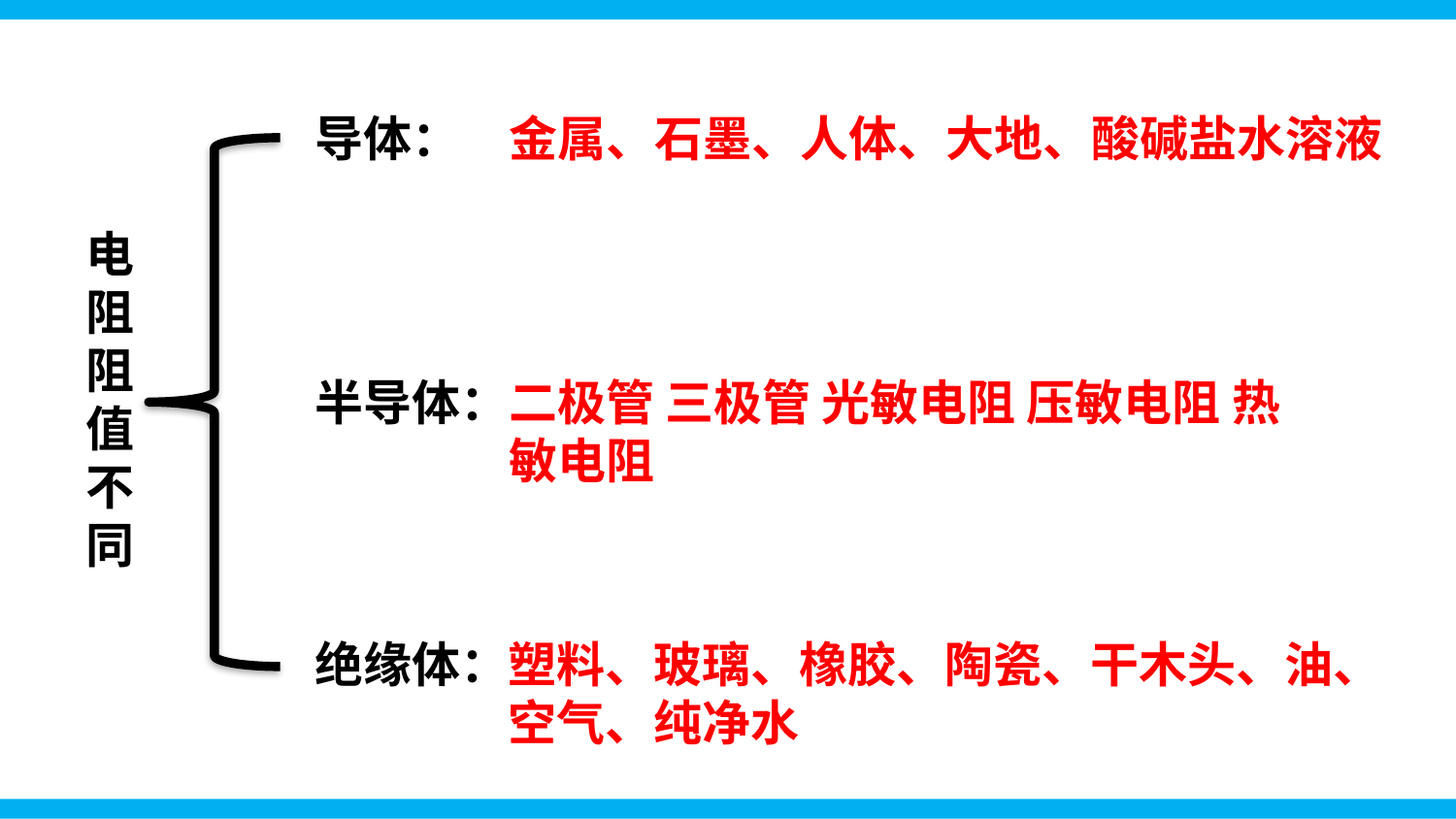

导体：
金属、石墨、人体、大地、酸碱盐水溶液

电阻阻值不同
二极管 三极管 光敏电阻 压敏电阻 热敏电阻
半导体：
绝缘体：
塑料、玻璃、橡胶、陶瓷、干木头、油、空气、纯净水